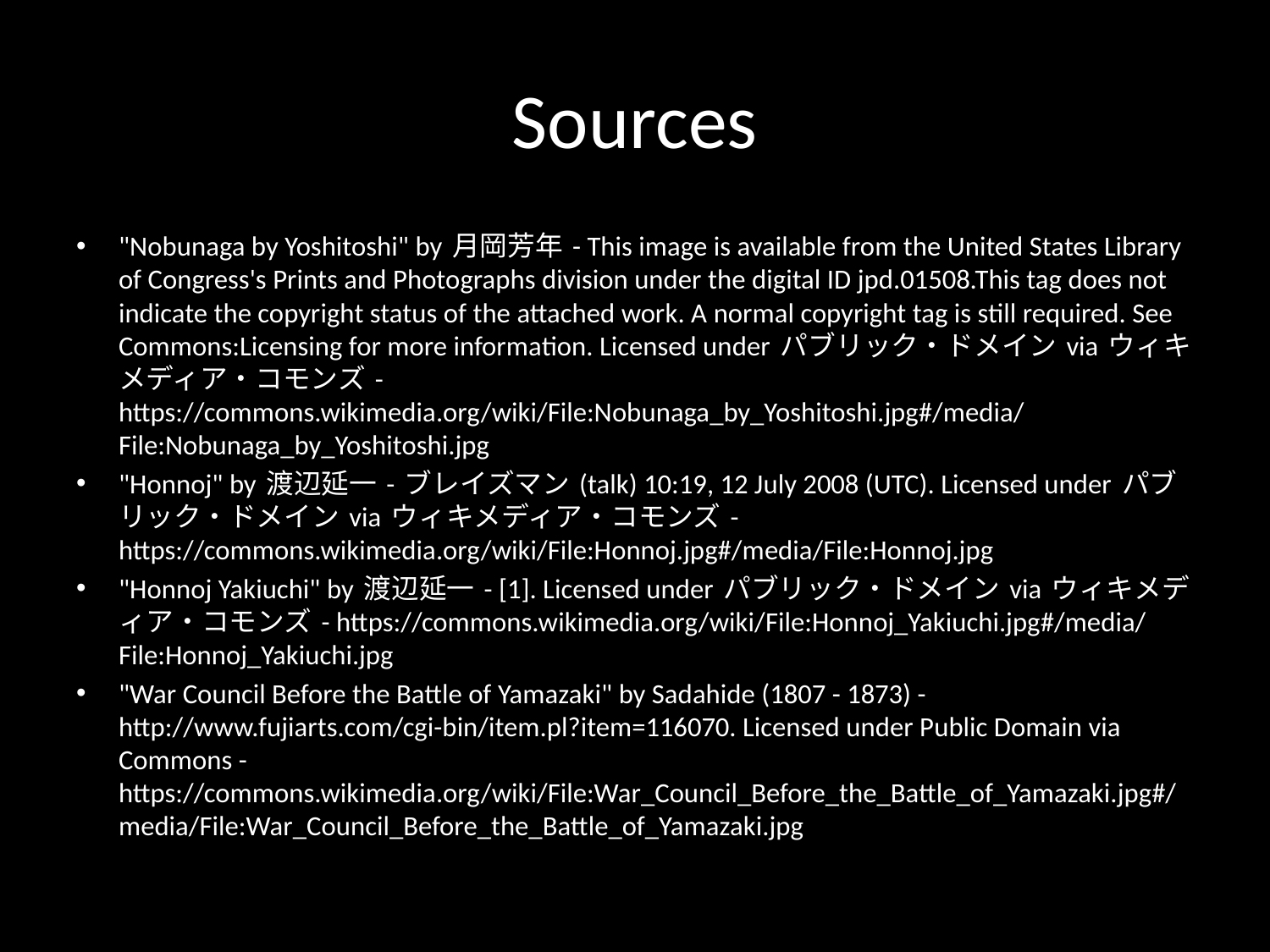

# Sources
"Nobunaga by Yoshitoshi" by 月岡芳年 - This image is available from the United States Library of Congress's Prints and Photographs division under the digital ID jpd.01508.This tag does not indicate the copyright status of the attached work. A normal copyright tag is still required. See Commons:Licensing for more information. Licensed under パブリック・ドメイン via ウィキメディア・コモンズ - https://commons.wikimedia.org/wiki/File:Nobunaga_by_Yoshitoshi.jpg#/media/File:Nobunaga_by_Yoshitoshi.jpg
"Honnoj" by 渡辺延一 - ブレイズマン (talk) 10:19, 12 July 2008 (UTC). Licensed under パブリック・ドメイン via ウィキメディア・コモンズ - https://commons.wikimedia.org/wiki/File:Honnoj.jpg#/media/File:Honnoj.jpg
"Honnoj Yakiuchi" by 渡辺延一 - [1]. Licensed under パブリック・ドメイン via ウィキメディア・コモンズ - https://commons.wikimedia.org/wiki/File:Honnoj_Yakiuchi.jpg#/media/File:Honnoj_Yakiuchi.jpg
"War Council Before the Battle of Yamazaki" by Sadahide (1807 - 1873) - http://www.fujiarts.com/cgi-bin/item.pl?item=116070. Licensed under Public Domain via Commons - https://commons.wikimedia.org/wiki/File:War_Council_Before_the_Battle_of_Yamazaki.jpg#/media/File:War_Council_Before_the_Battle_of_Yamazaki.jpg